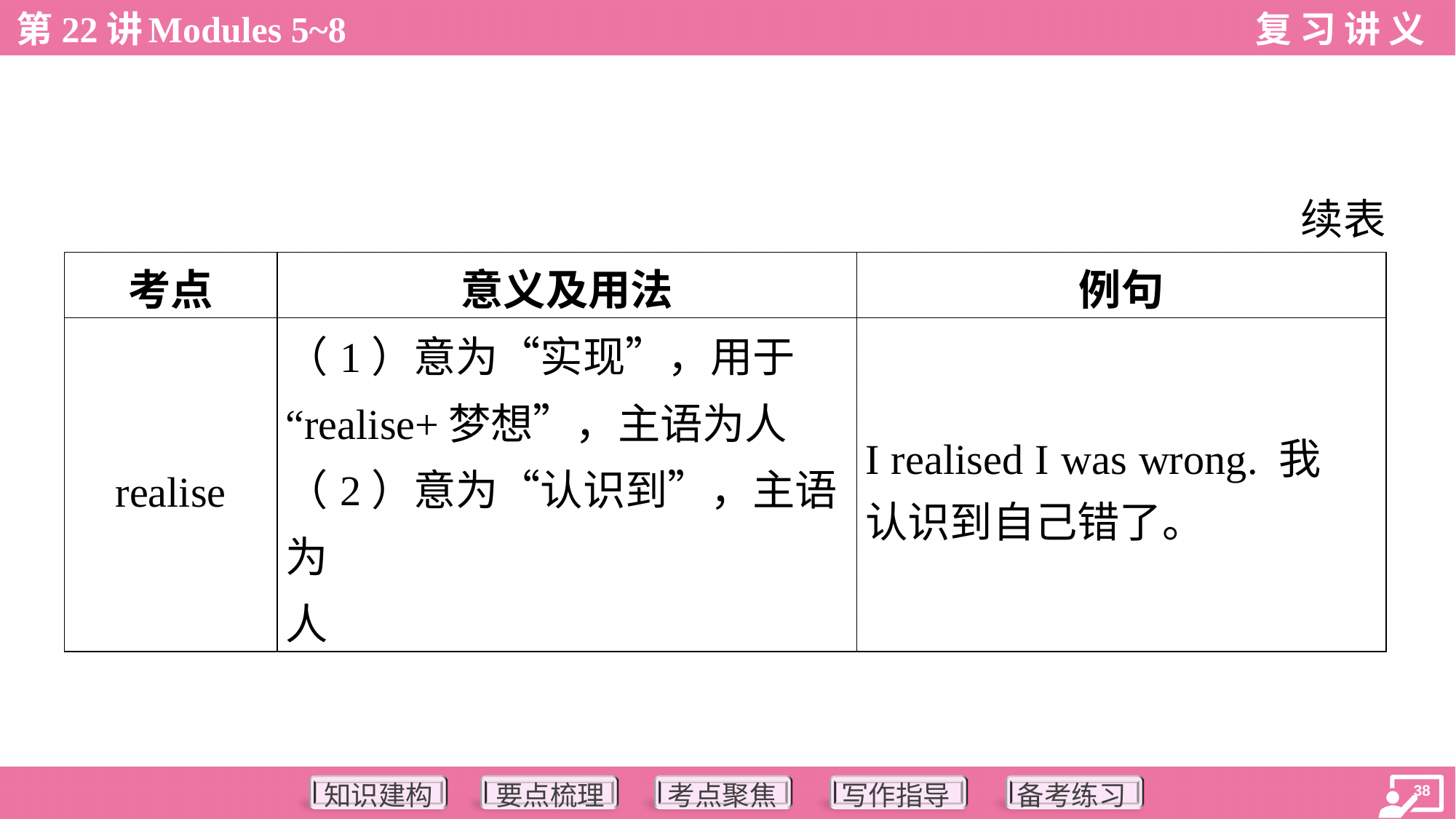

续表
| 考点 | 意义及用法 | 例句 |
| --- | --- | --- |
| realise | （1）意为“实现”，用于 “realise+梦想”，主语为人 （2）意为“认识到”，主语为 人 | I realised I was wrong. 我 认识到自己错了。 |